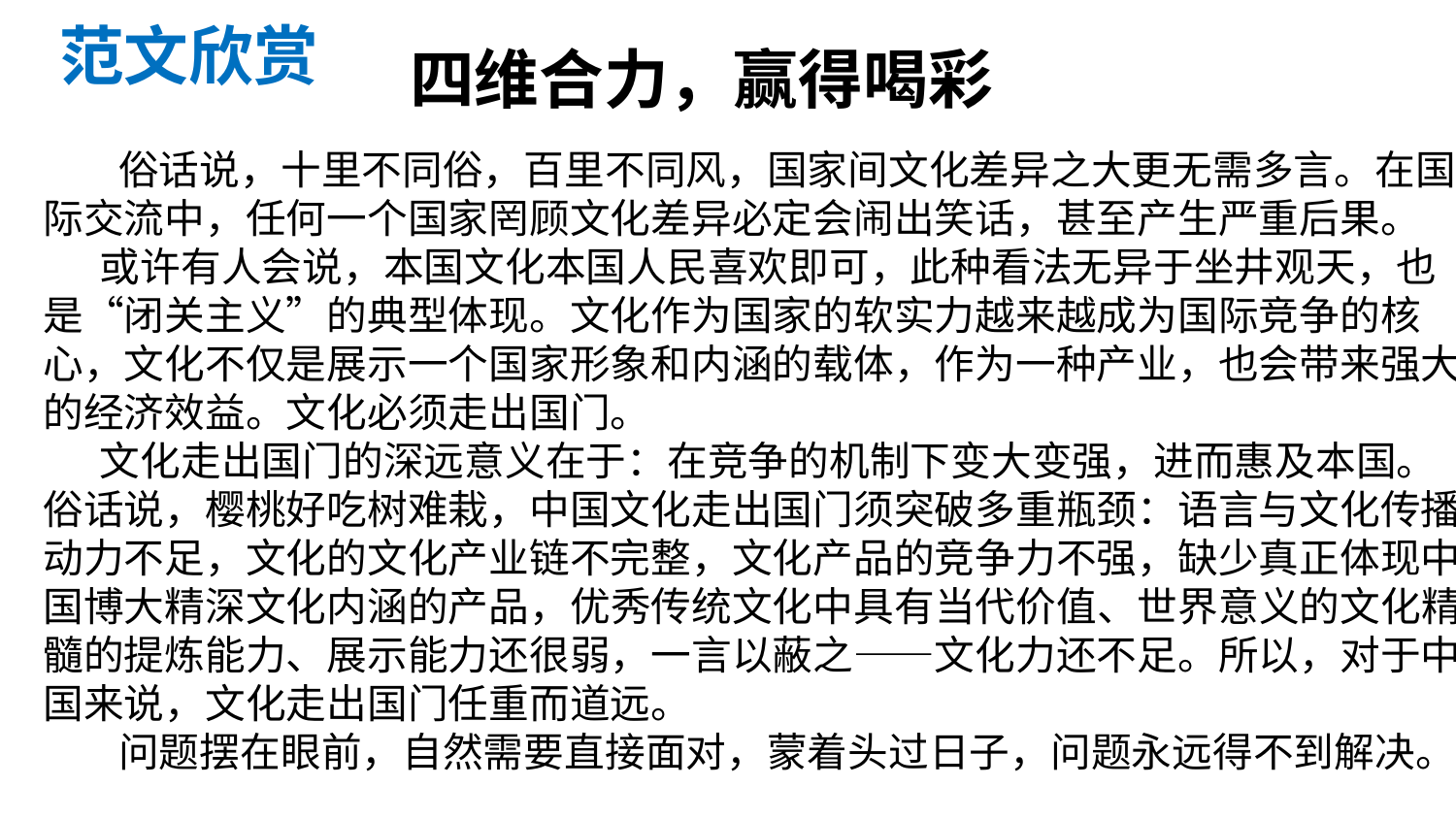

# 范文欣赏
四维合力，赢得喝彩
 俗话说，十里不同俗，百里不同风，国家间文化差异之大更无需多言。在国际交流中，任何一个国家罔顾文化差异必定会闹出笑话，甚至产生严重后果。
或许有人会说，本国文化本国人民喜欢即可，此种看法无异于坐井观天，也是“闭关主义”的典型体现。文化作为国家的软实力越来越成为国际竞争的核心，文化不仅是展示一个国家形象和内涵的载体，作为一种产业，也会带来强大的经济效益。文化必须走出国门。
文化走出国门的深远意义在于：在竞争的机制下变大变强，进而惠及本国。俗话说，樱桃好吃树难栽，中国文化走出国门须突破多重瓶颈：语言与文化传播动力不足，文化的文化产业链不完整，文化产品的竞争力不强，缺少真正体现中国博大精深文化内涵的产品，优秀传统文化中具有当代价值、世界意义的文化精髓的提炼能力、展示能力还很弱，一言以蔽之——文化力还不足。所以，对于中国来说，文化走出国门任重而道远。
 问题摆在眼前，自然需要直接面对，蒙着头过日子，问题永远得不到解决。